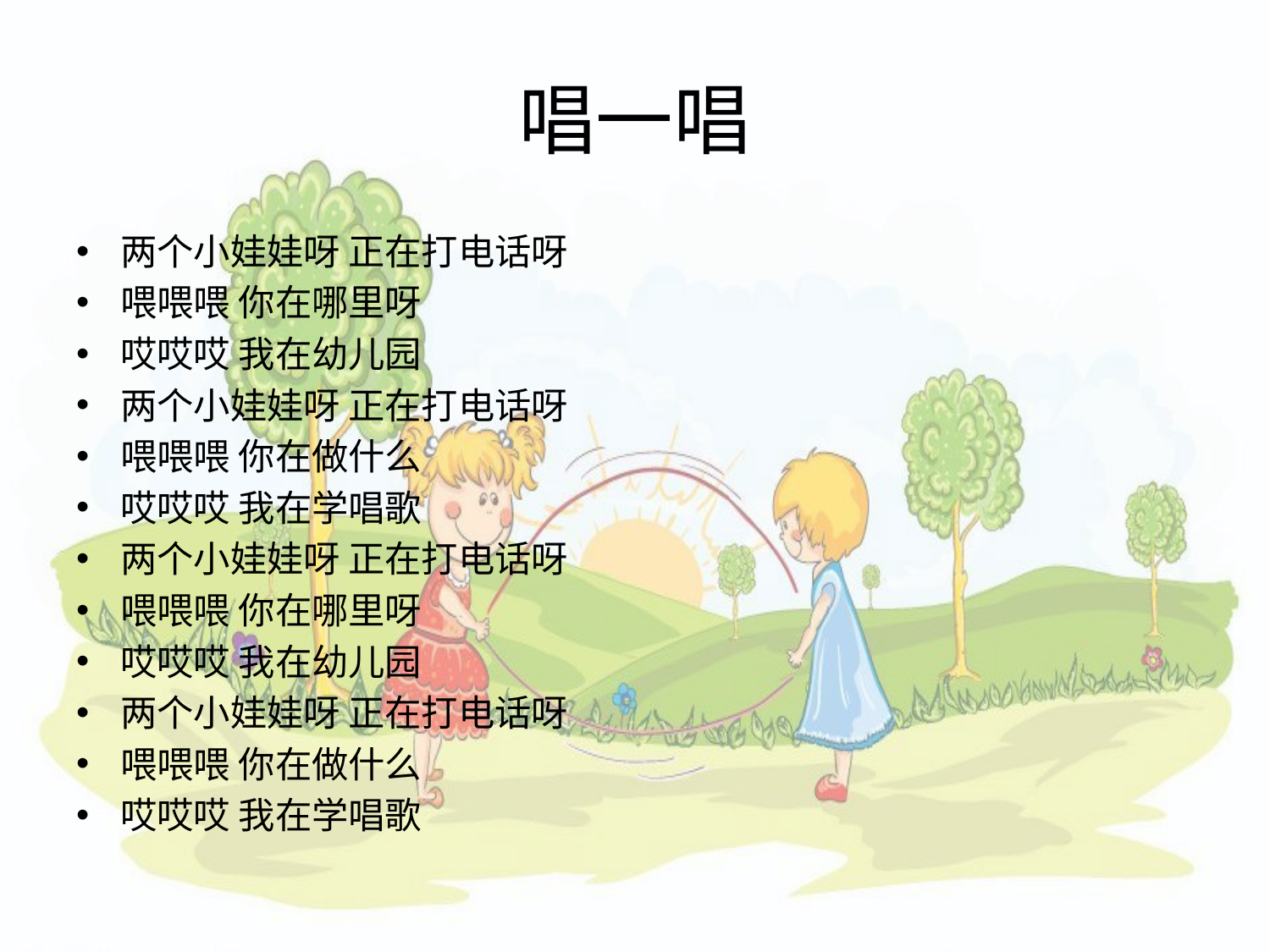

# 唱一唱
两个小娃娃呀 正在打电话呀
喂喂喂 你在哪里呀
哎哎哎 我在幼儿园
两个小娃娃呀 正在打电话呀
喂喂喂 你在做什么
哎哎哎 我在学唱歌
两个小娃娃呀 正在打电话呀
喂喂喂 你在哪里呀
哎哎哎 我在幼儿园
两个小娃娃呀 正在打电话呀
喂喂喂 你在做什么
哎哎哎 我在学唱歌